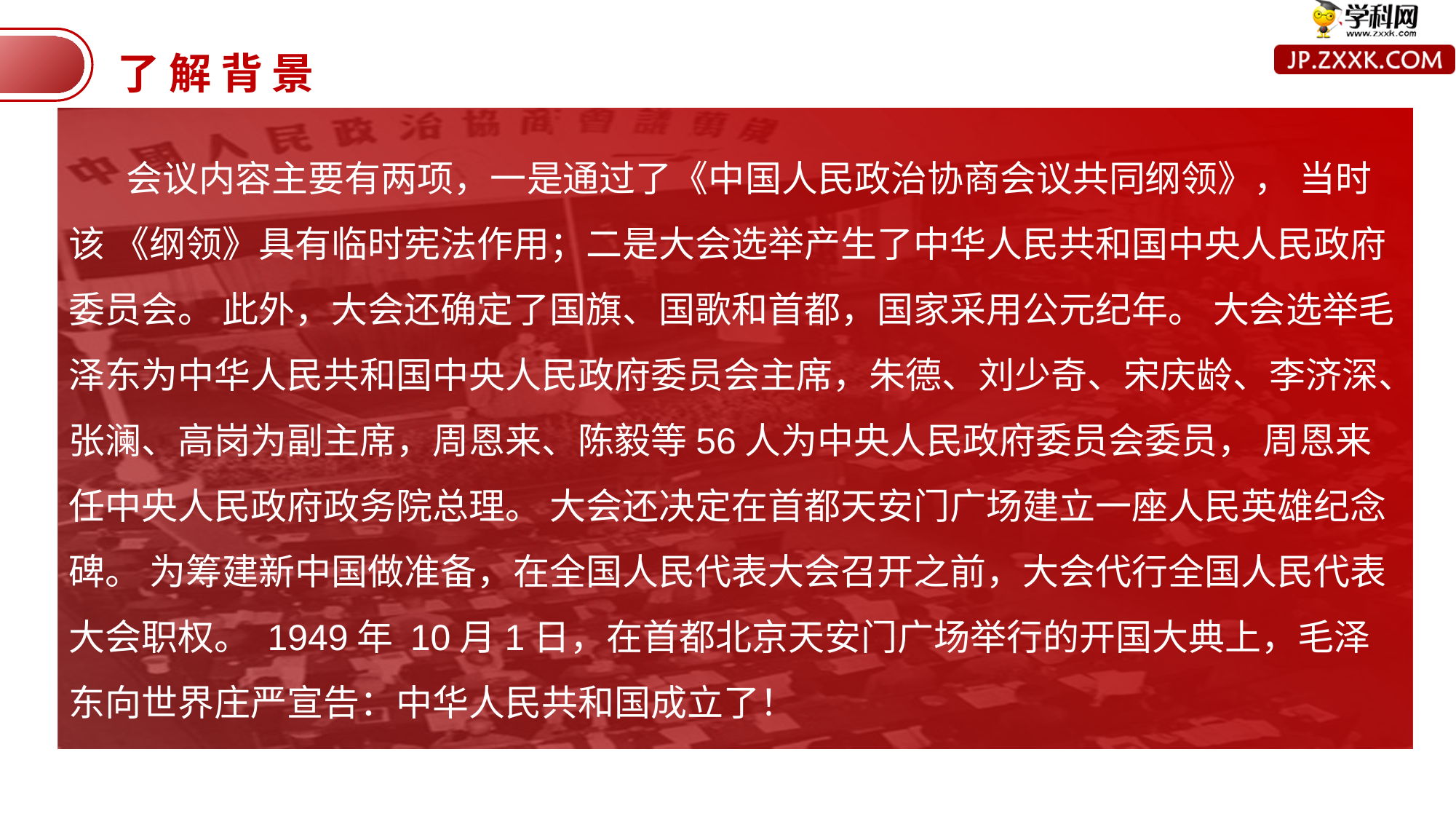

了解背景

      会议内容主要有两项，一是通过了《中国人民政治协商会议共同纲领》， 当时该 《纲领》具有临时宪法作用；二是大会选举产生了中华人民共和国中央人民政府委员会。 此外，大会还确定了国旗、国歌和首都，国家采用公元纪年。 大会选举毛泽东为中华人民共和国中央人民政府委员会主席，朱德、刘少奇、宋庆龄、李济深、张澜、高岗为副主席，周恩来、陈毅等56人为中央人民政府委员会委员， 周恩来任中央人民政府政务院总理。 大会还决定在首都天安门广场建立一座人民英雄纪念碑。 为筹建新中国做准备，在全国人民代表大会召开之前，大会代行全国人民代表大会职权。 1949年 10月1日，在首都北京天安门广场举行的开国大典上，毛泽东向世界庄严宣告：中华人民共和国成立了！